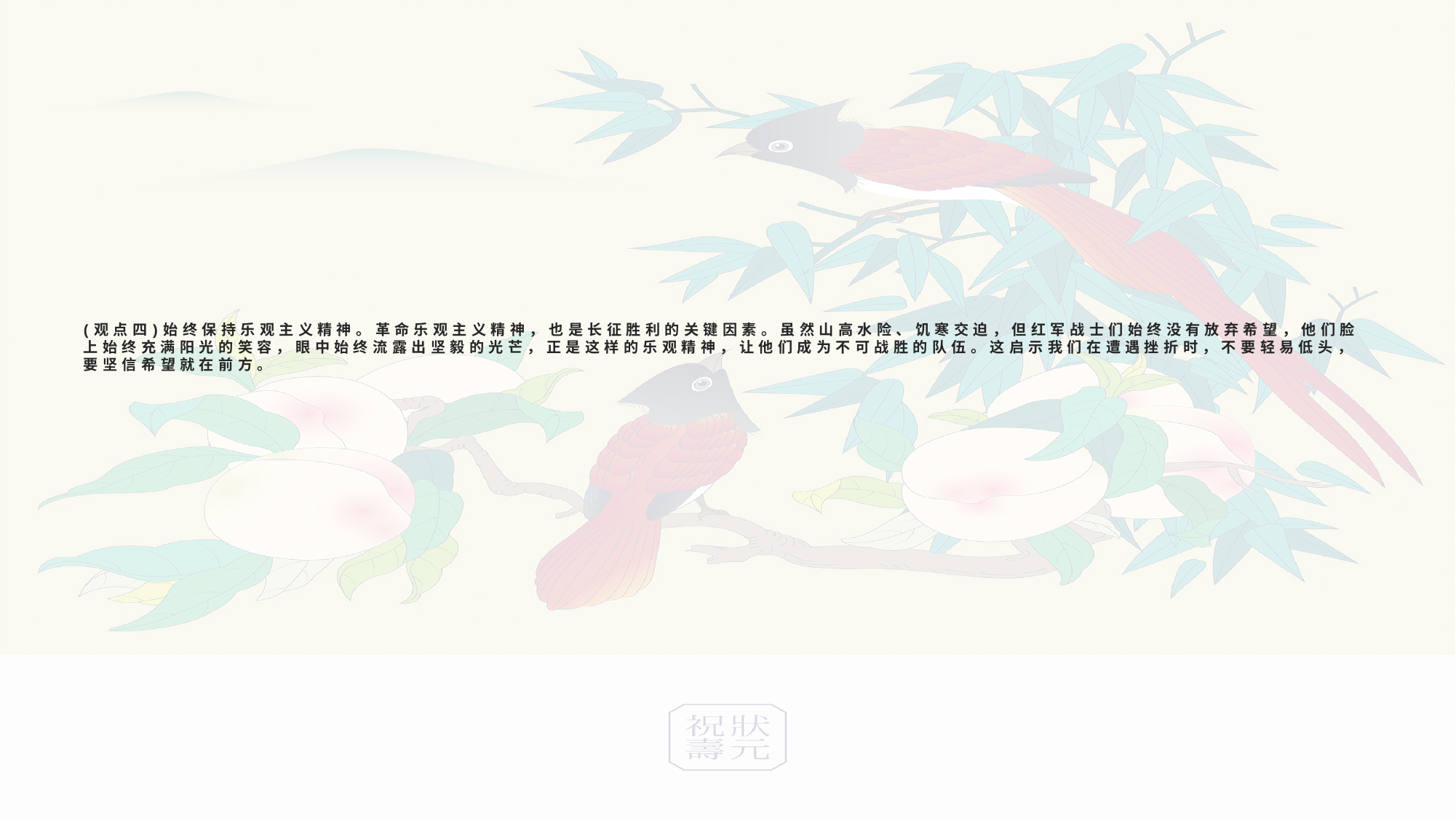

# (观点四)始终保持乐观主义精神。革命乐观主义精神，也是长征胜利的关键因素。虽然山高水险、饥寒交迫，但红军战士们始终没有放弃希望，他们脸上始终充满阳光的笑容，眼中始终流露出坚毅的光芒，正是这样的乐观精神，让他们成为不可战胜的队伍。这启示我们在遭遇挫折时，不要轻易低头，要坚信希望就在前方。